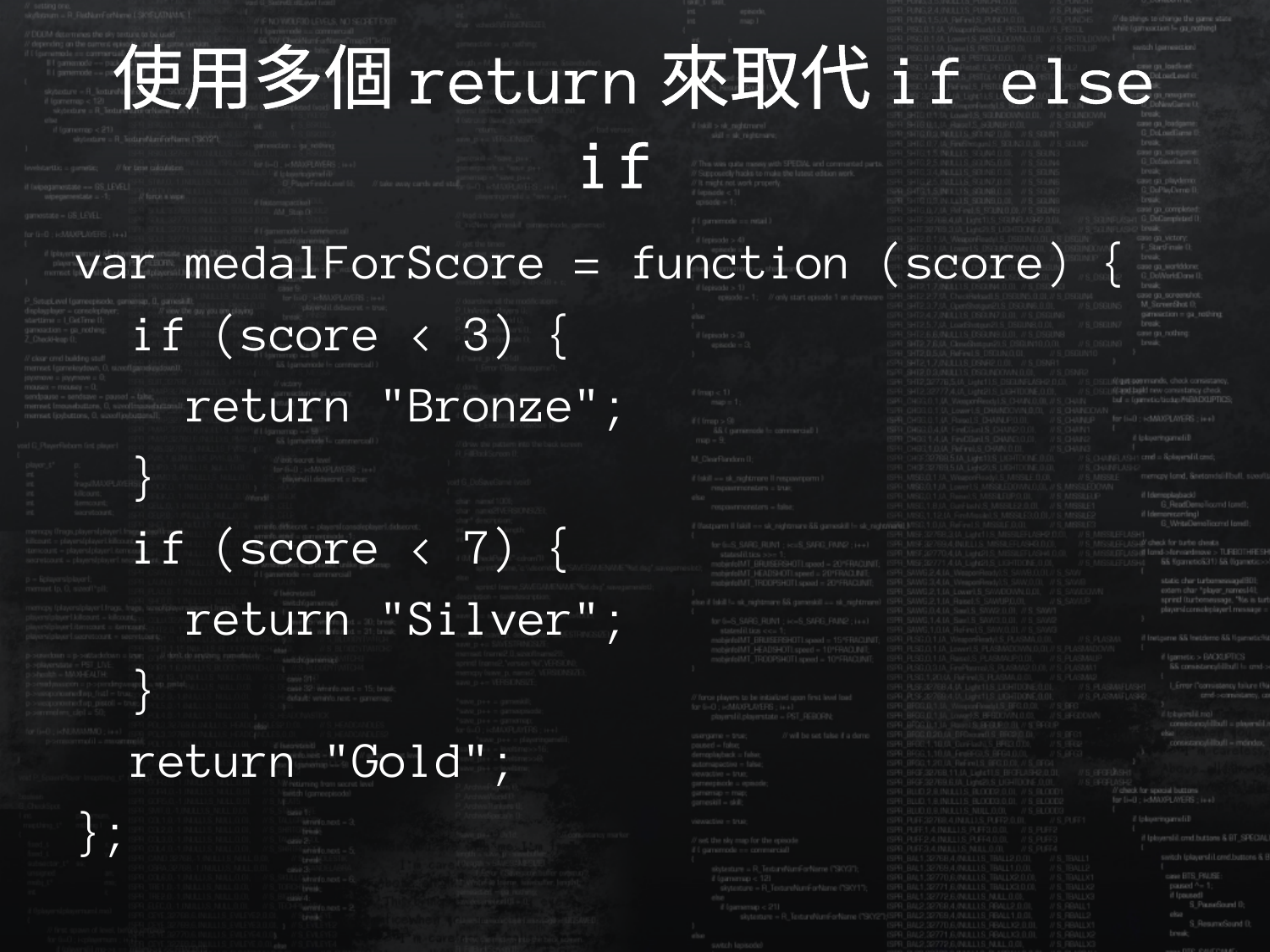

# 使用多個return來取代if else if
var medalForScore = function (score) {
  if (score < 3) {
    return "Bronze";
  }
  if (score < 7) {
    return "Silver";
  }
  return "Gold";
};